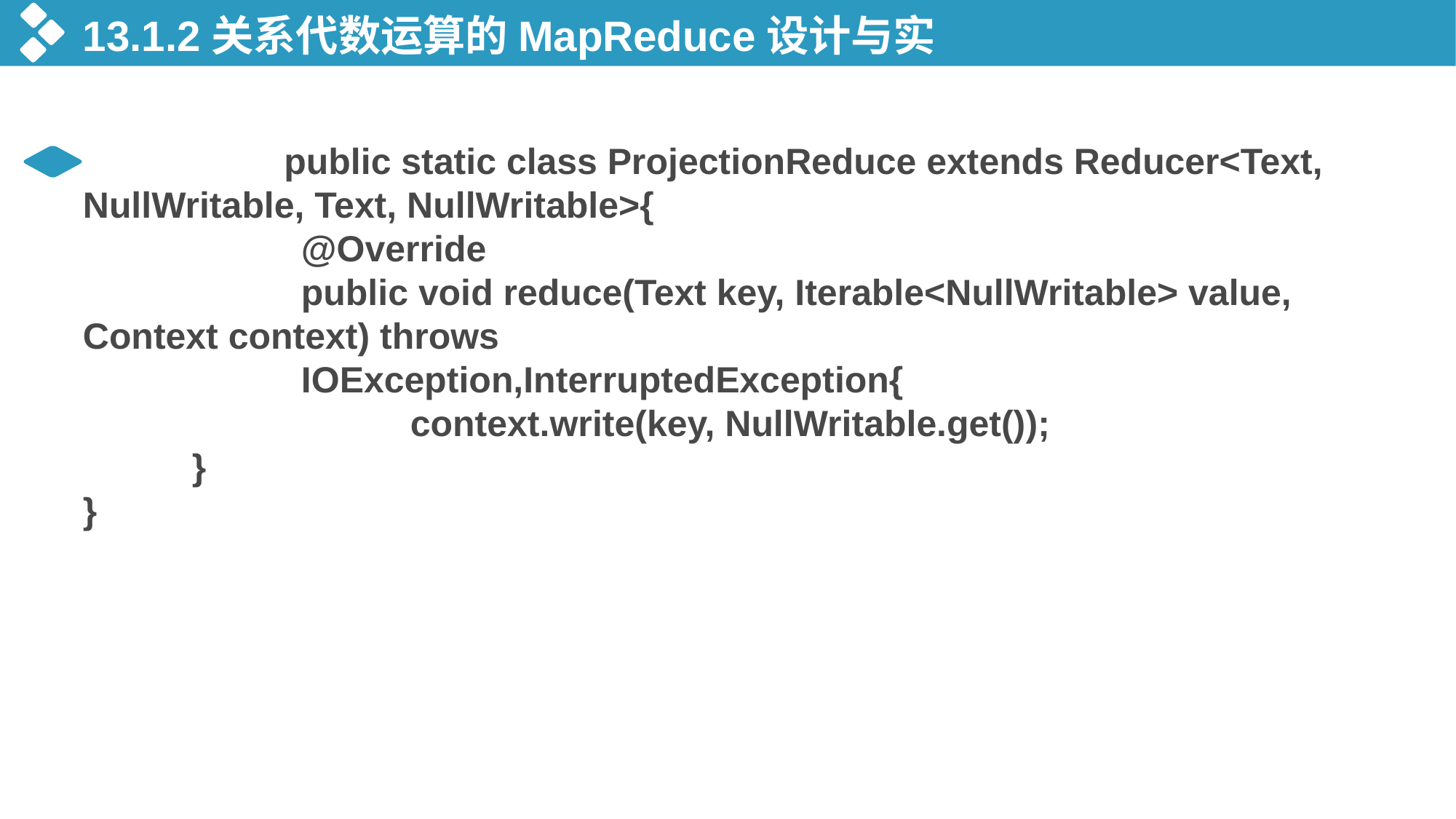

13.1.2关系代数运算的MapReduce设计与实现
                     public static class ProjectionReduce extends Reducer<Text, NullWritable, Text, NullWritable>{
		@Override
		public void reduce(Text key, Iterable<NullWritable> value, Context context) throws
		IOException,InterruptedException{
			context.write(key, NullWritable.get());
	}
}